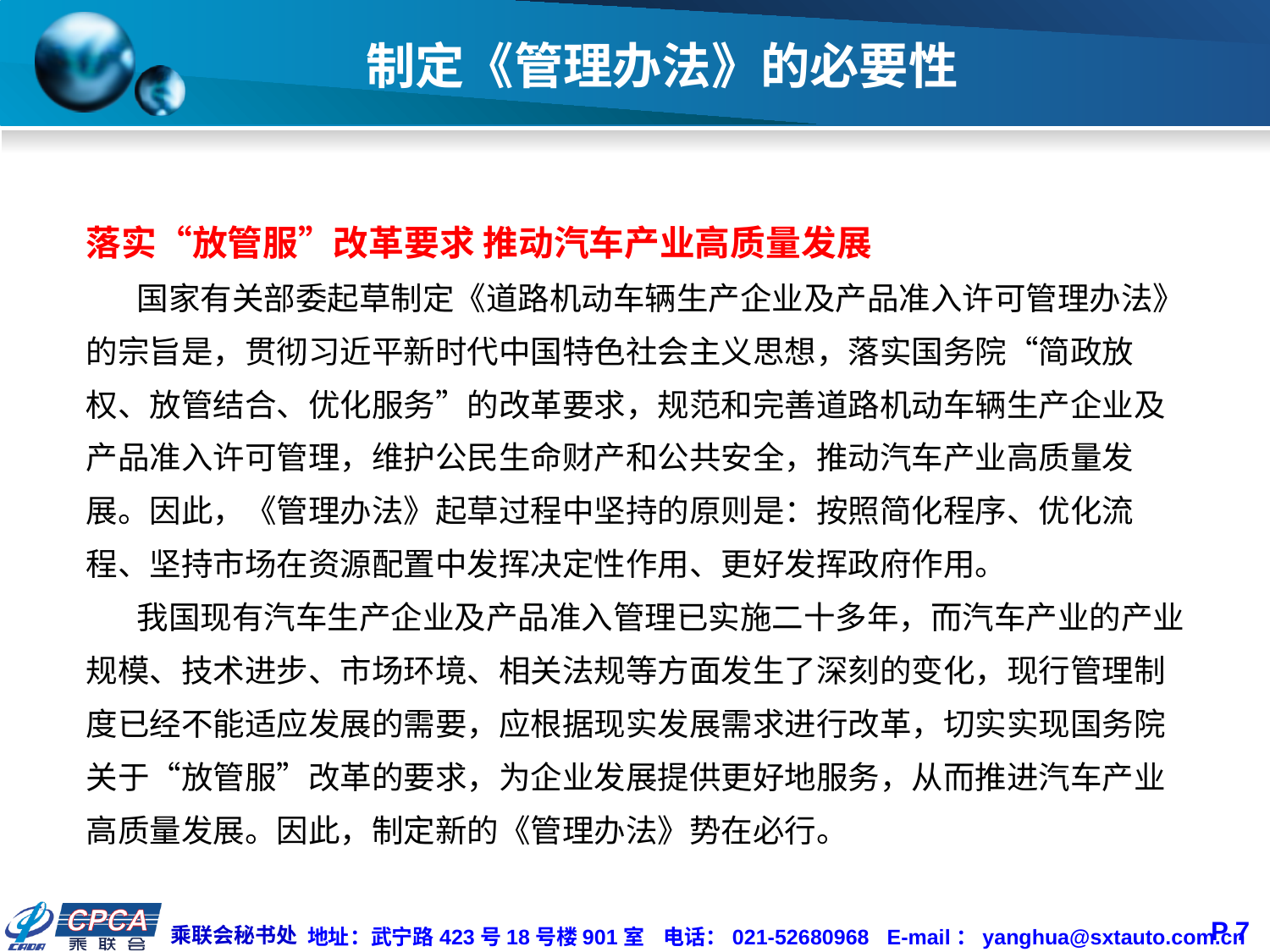

# 制定《管理办法》的必要性
落实“放管服”改革要求 推动汽车产业高质量发展
      国家有关部委起草制定《道路机动车辆生产企业及产品准入许可管理办法》的宗旨是，贯彻习近平新时代中国特色社会主义思想，落实国务院“简政放权、放管结合、优化服务”的改革要求，规范和完善道路机动车辆生产企业及产品准入许可管理，维护公民生命财产和公共安全，推动汽车产业高质量发展。因此，《管理办法》起草过程中坚持的原则是：按照简化程序、优化流程、坚持市场在资源配置中发挥决定性作用、更好发挥政府作用。
      我国现有汽车生产企业及产品准入管理已实施二十多年，而汽车产业的产业规模、技术进步、市场环境、相关法规等方面发生了深刻的变化，现行管理制度已经不能适应发展的需要，应根据现实发展需求进行改革，切实实现国务院关于“放管服”改革的要求，为企业发展提供更好地服务，从而推进汽车产业高质量发展。因此，制定新的《管理办法》势在必行。